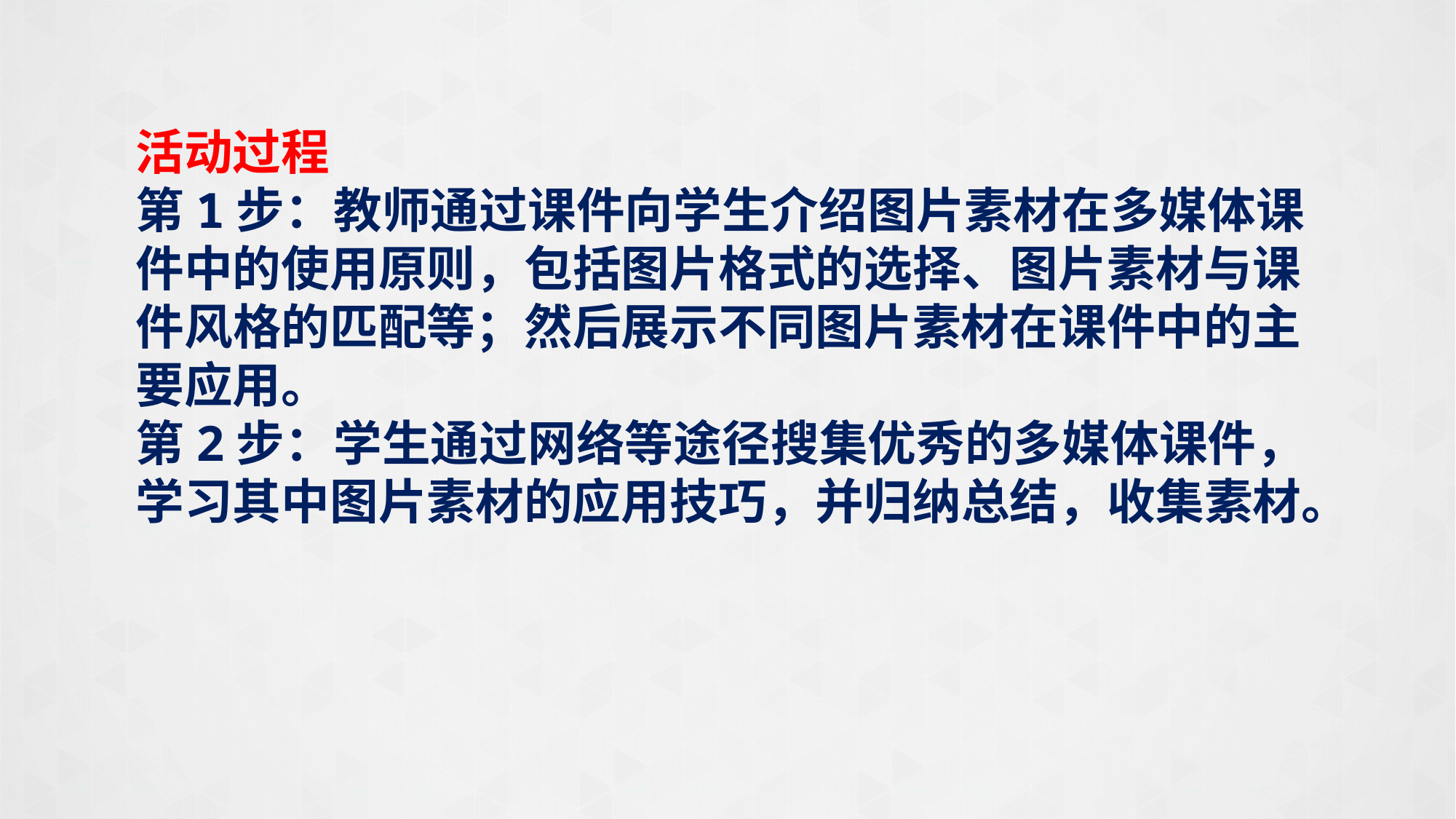

活动过程
第1步：教师通过课件向学生介绍图片素材在多媒体课件中的使用原则，包括图片格式的选择、图片素材与课件风格的匹配等；然后展示不同图片素材在课件中的主要应用。
第2步：学生通过网络等途径搜集优秀的多媒体课件，学习其中图片素材的应用技巧，并归纳总结，收集素材。